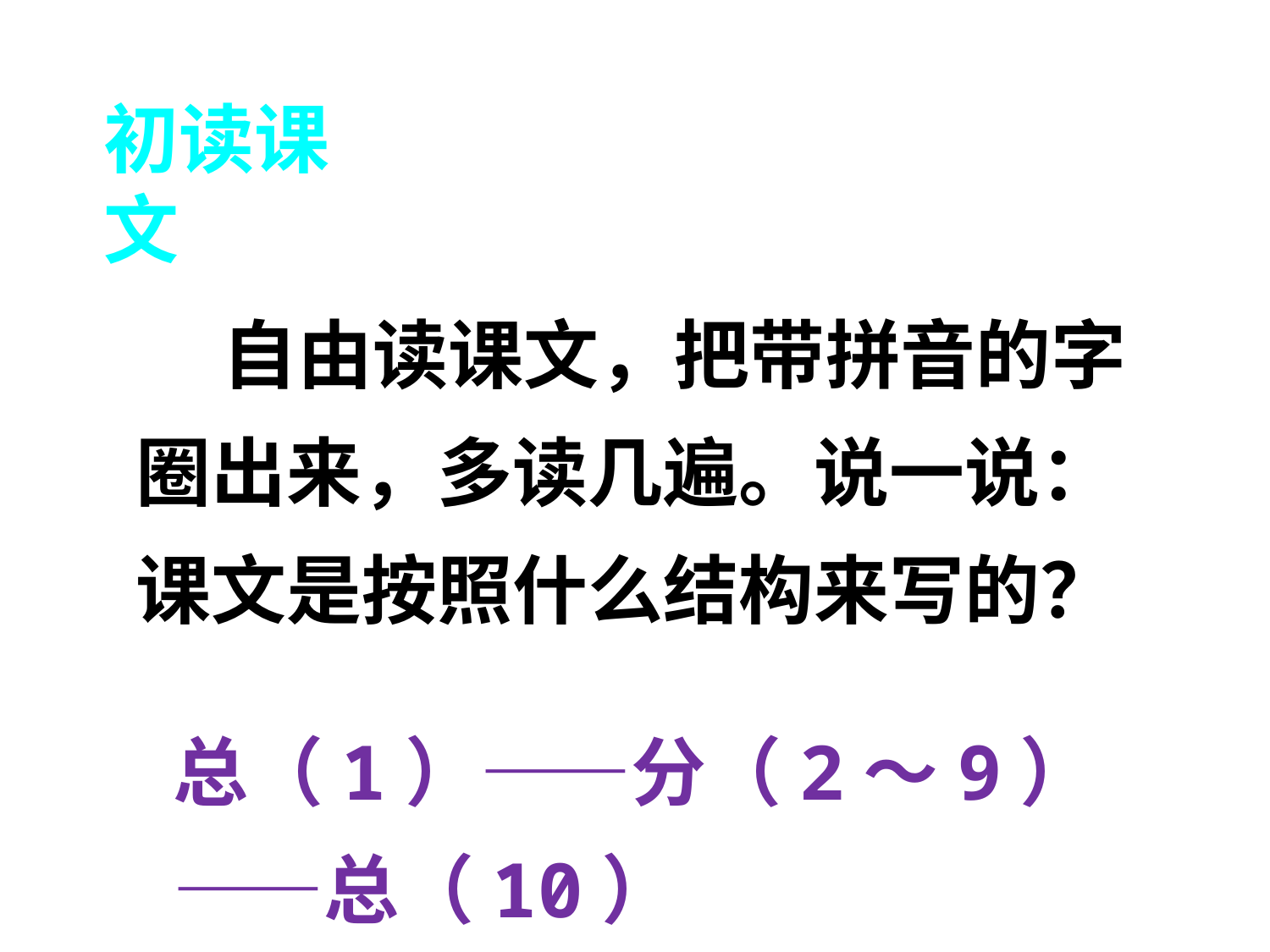

初读课文
    自由读课文，把带拼音的字圈出来，多读几遍。说一说：课文是按照什么结构来写的？
总（1）——分（2～9）——总（10）